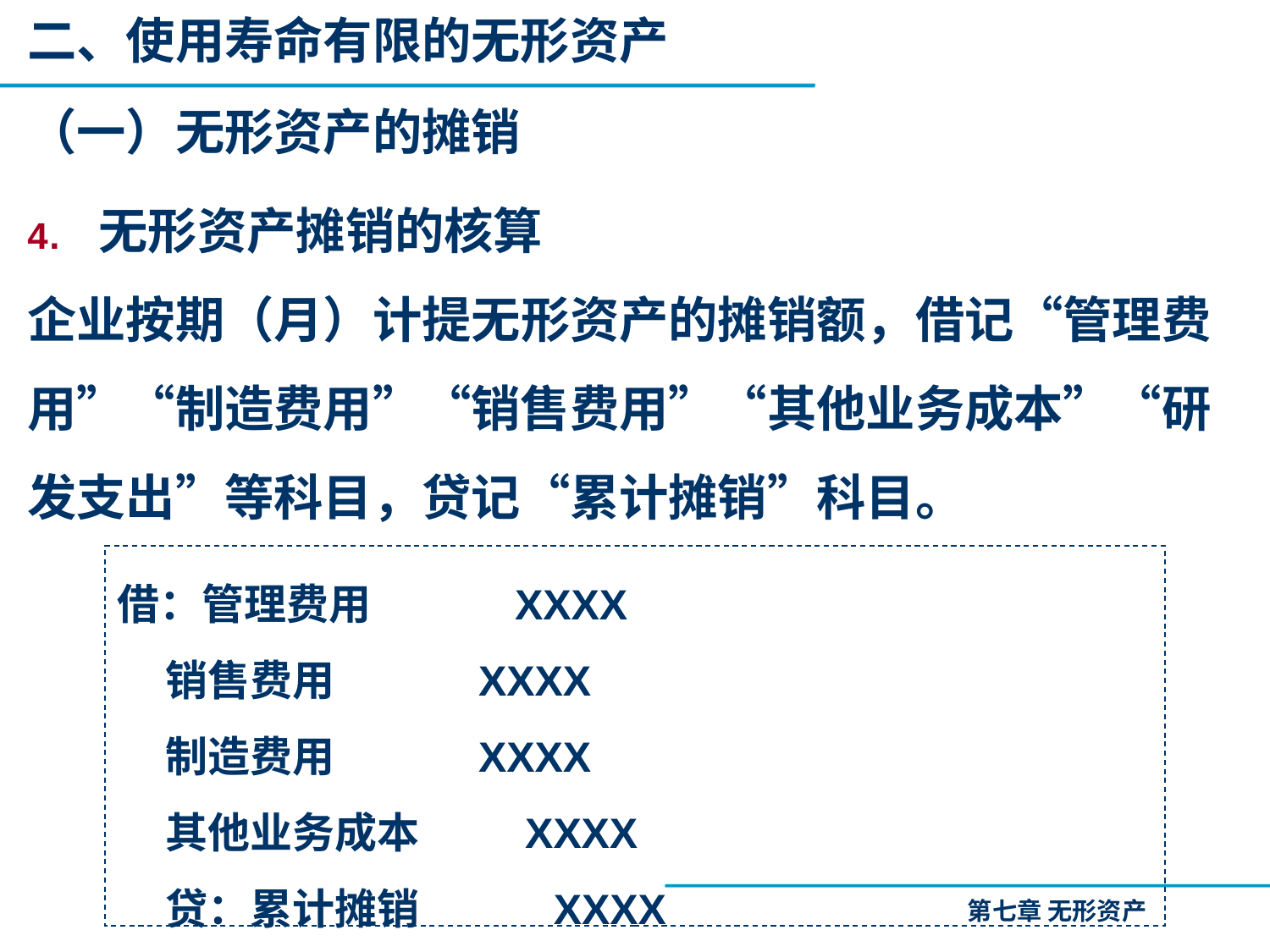

二、使用寿命有限的无形资产
（一）无形资产的摊销
无形资产摊销的核算
企业按期（月）计提无形资产的摊销额，借记“管理费用”“制造费用”“销售费用”“其他业务成本”“研发支出”等科目，贷记“累计摊销”科目。
借：管理费用              XXXX
    销售费用              XXXX
    制造费用              XXXX
    其他业务成本          XXXX
    贷：累计摊销             XXXX